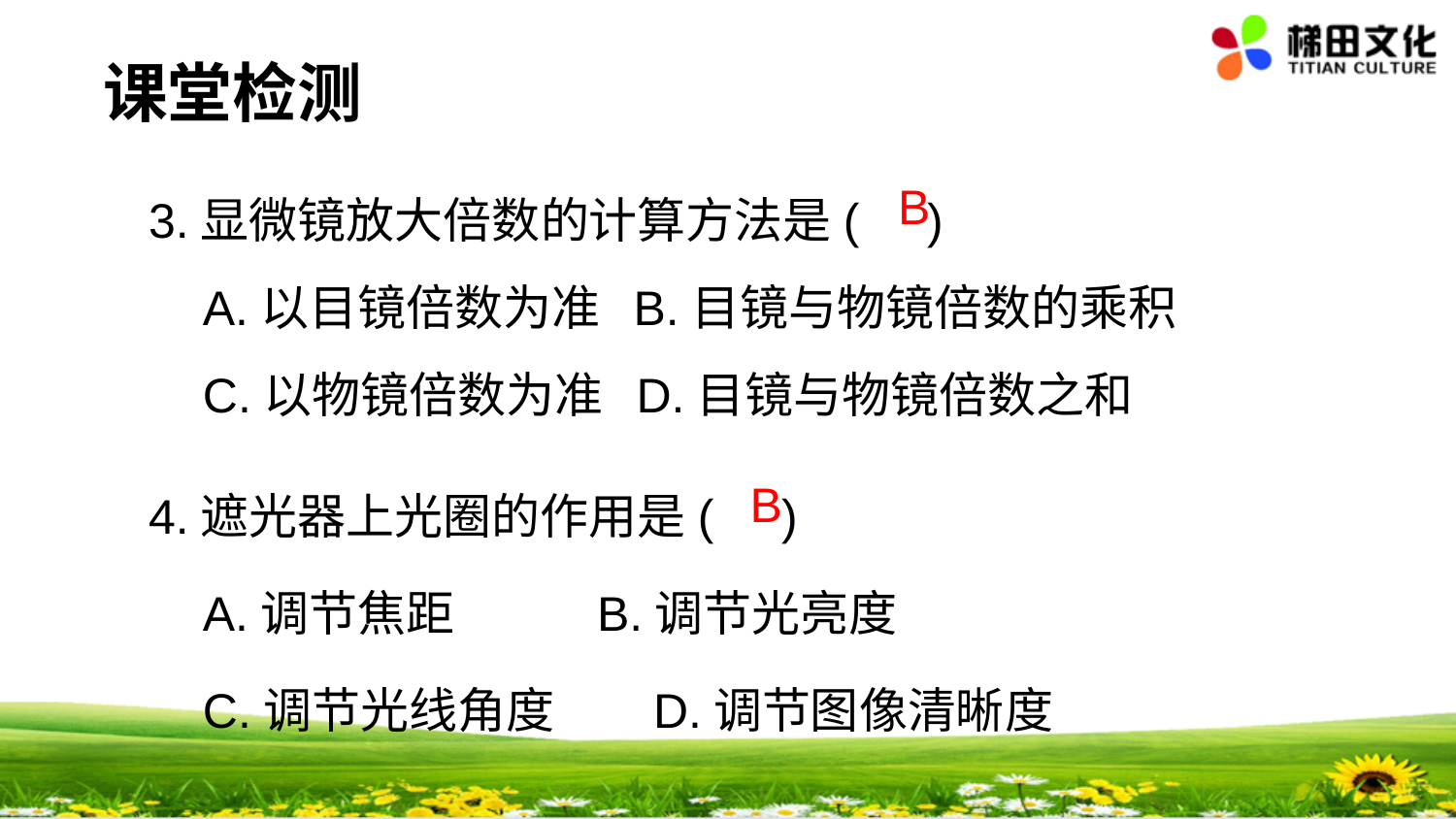

课堂检测
3.显微镜放大倍数的计算方法是(     )
    A.以目镜倍数为准  B.目镜与物镜倍数的乘积
    C.以物镜倍数为准  D.目镜与物镜倍数之和
B
4.遮光器上光圈的作用是(     )
    A.调节焦距            B.调节光亮度
    C.调节光线角度        D.调节图像清晰度
B